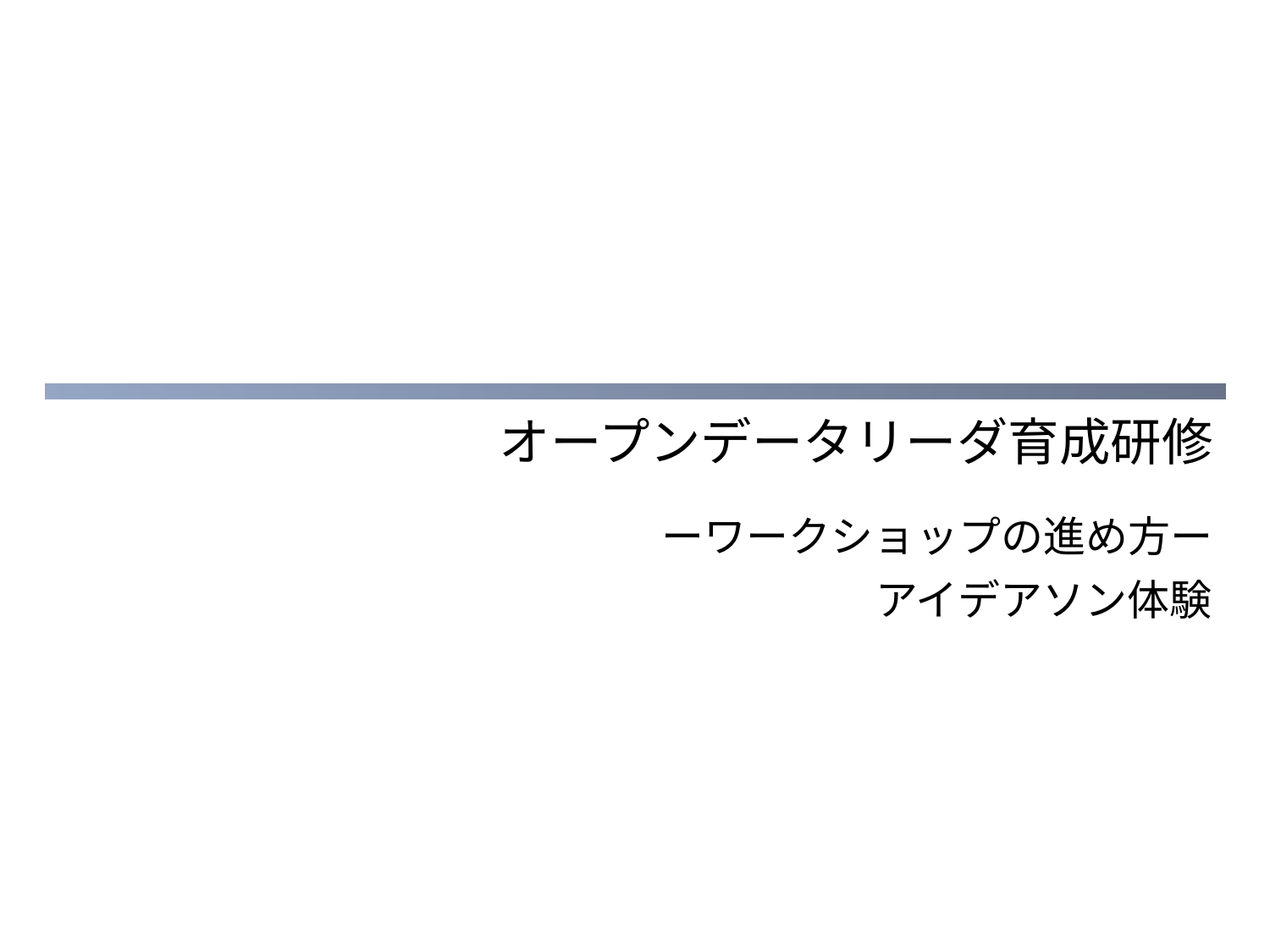

# オープンデータリーダ育成研修
ーワークショップの進め方ー
アイデアソン体験